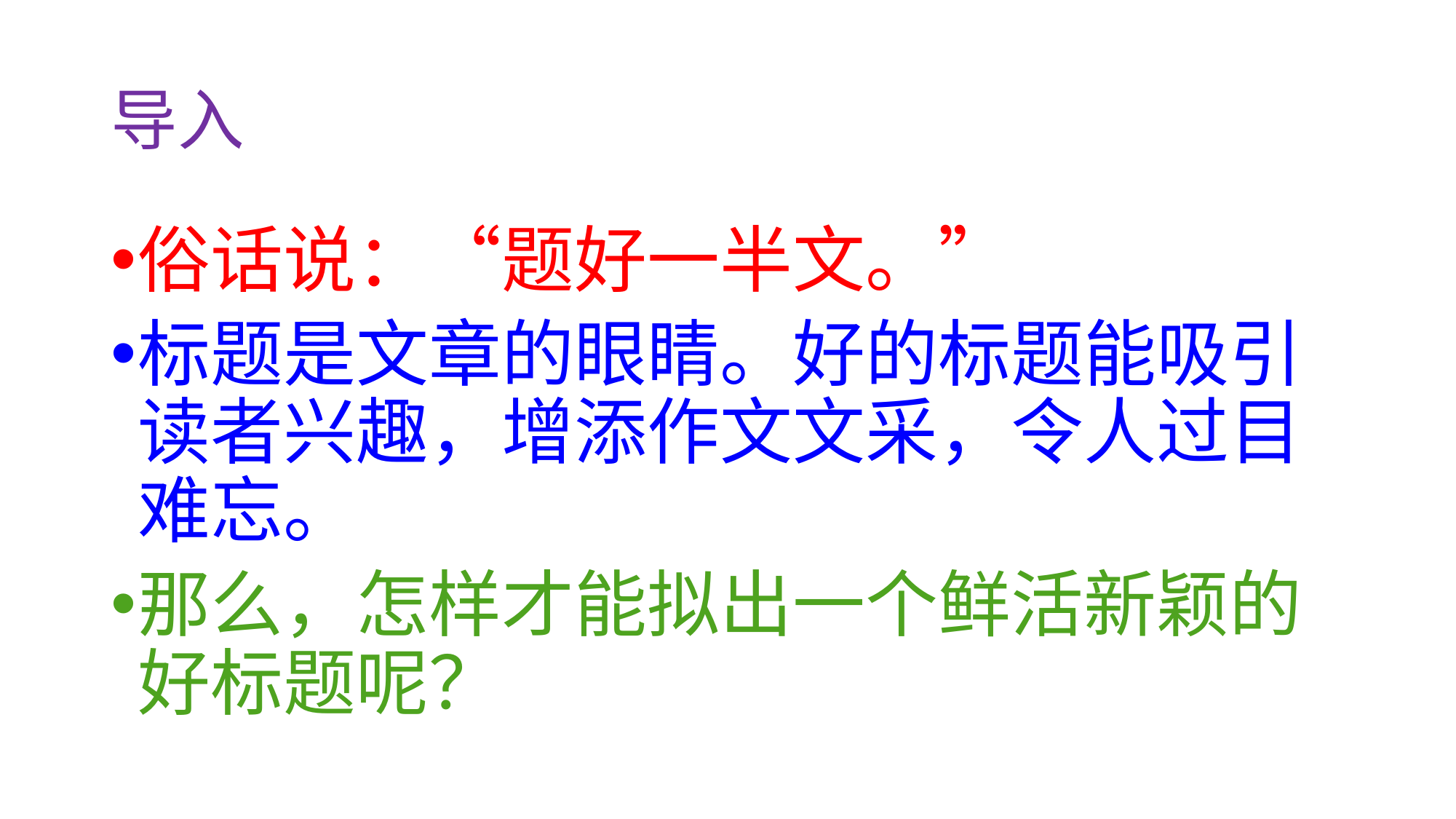

# 导入
俗话说：“题好一半文。”
标题是文章的眼睛。好的标题能吸引读者兴趣，增添作文文采，令人过目难忘。
那么，怎样才能拟出一个鲜活新颖的好标题呢？